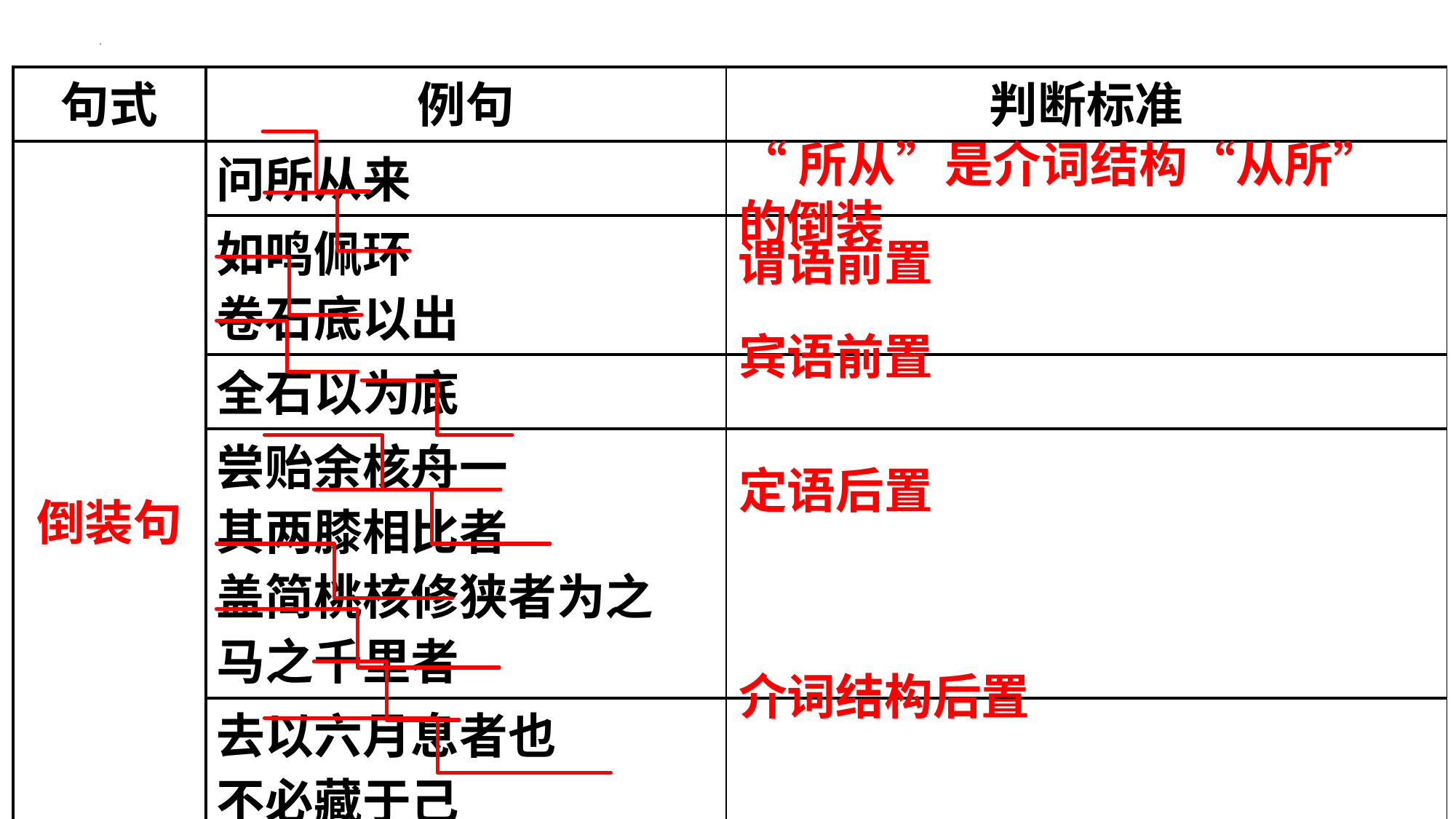

| 句式 | 例句 | 判断标准 |
| --- | --- | --- |
| 倒装句 | 问所从来 |  |
|  | 如鸣佩环 卷石底以出 |  |
|  | 全石以为底 |  |
|  | 尝贻余核舟一 其两膝相比者 盖简桃核修狭者为之 马之千里者 |  |
|  | 去以六月息者也 不必藏于己 祗辱于奴隶人之手 |  |
“所从”是介词结构“从所”的倒装
谓语前置
宾语前置
定语后置
介词结构后置